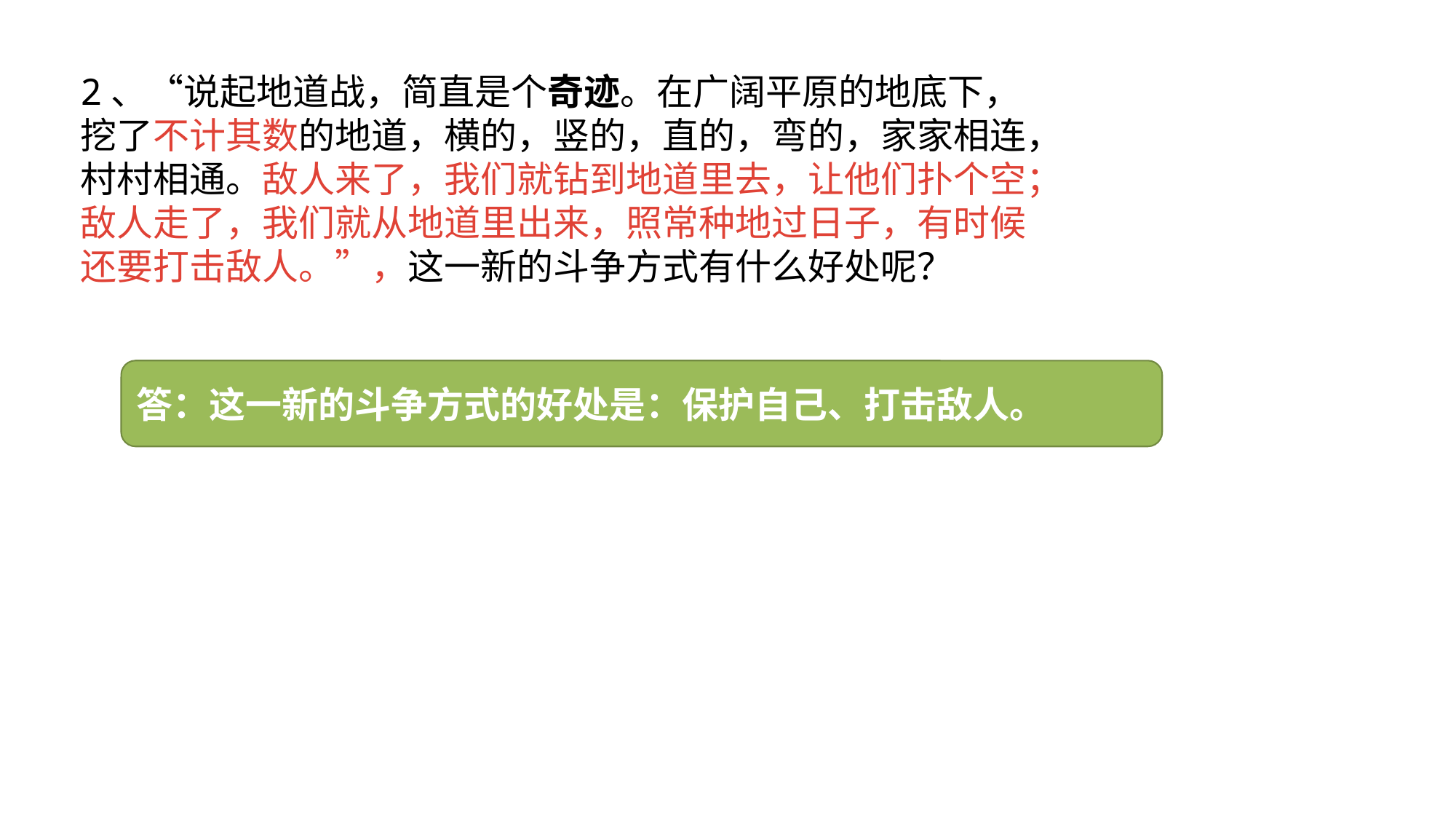

2、“说起地道战，简直是个奇迹。在广阔平原的地底下，挖了不计其数的地道，横的，竖的，直的，弯的，家家相连，村村相通。敌人来了，我们就钻到地道里去，让他们扑个空；敌人走了，我们就从地道里出来，照常种地过日子，有时候还要打击敌人。”，这一新的斗争方式有什么好处呢？

答：这一新的斗争方式的好处是：保护自己、打击敌人。